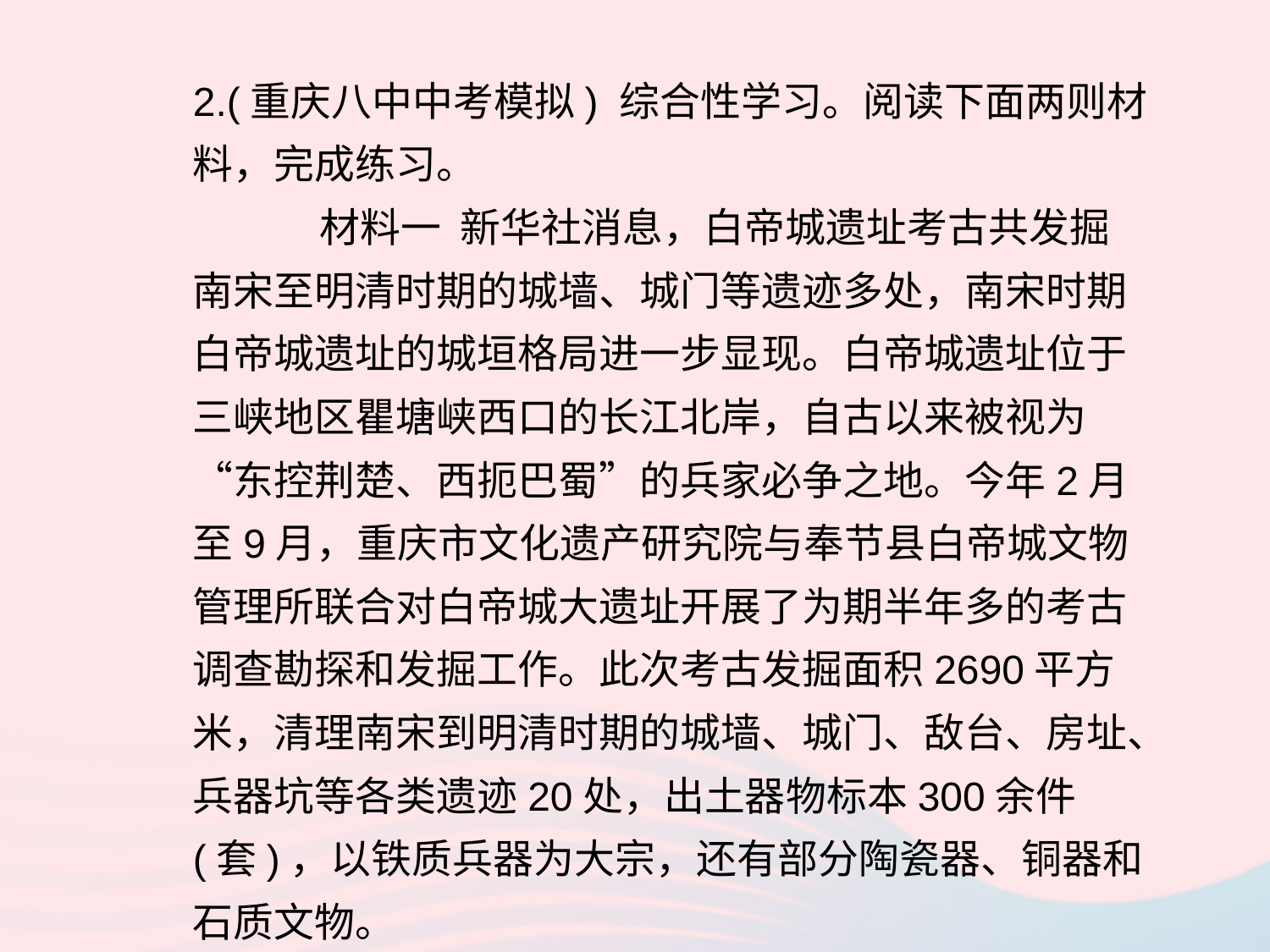

2.(重庆八中中考模拟) 综合性学习。阅读下面两则材料，完成练习。
	材料一  新华社消息，白帝城遗址考古共发掘南宋至明清时期的城墙、城门等遗迹多处，南宋时期白帝城遗址的城垣格局进一步显现。白帝城遗址位于三峡地区瞿塘峡西口的长江北岸，自古以来被视为“东控荆楚、西扼巴蜀”的兵家必争之地。今年2月至9月，重庆市文化遗产研究院与奉节县白帝城文物管理所联合对白帝城大遗址开展了为期半年多的考古调查勘探和发掘工作。此次考古发掘面积2690平方米，清理南宋到明清时期的城墙、城门、敌台、房址、兵器坑等各类遗迹20处，出土器物标本300余件(套)，以铁质兵器为大宗，还有部分陶瓷器、铜器和石质文物。